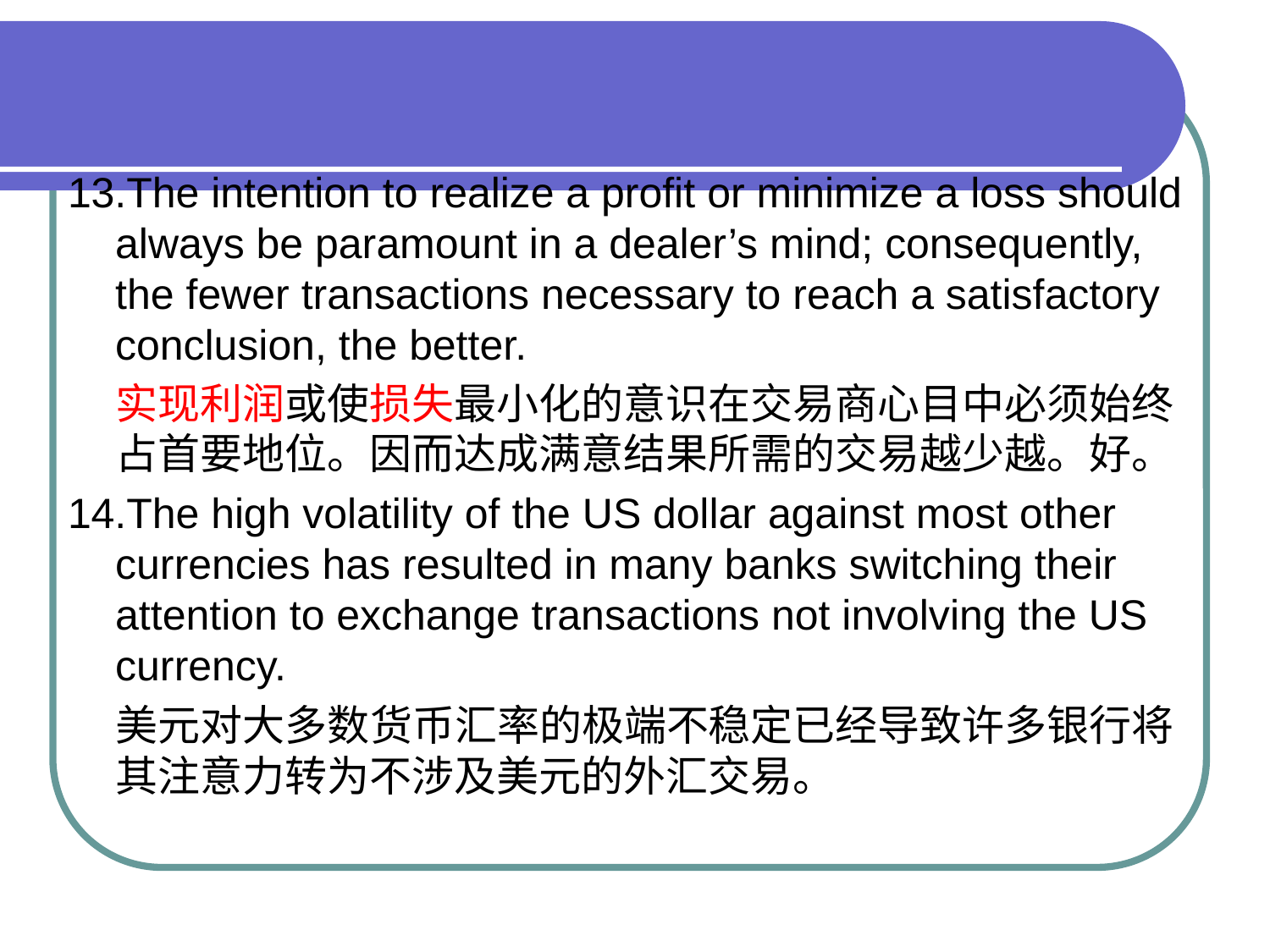

#
13.The intention to realize a profit or minimize a loss should always be paramount in a dealer’s mind; consequently, the fewer transactions necessary to reach a satisfactory conclusion, the better.
    实现利润或使损失最小化的意识在交易商心目中必须始终占首要地位。因而达成满意结果所需的交易越少越。好。
14.The high volatility of the US dollar against most other currencies has resulted in many banks switching their attention to exchange transactions not involving the US currency.
    美元对大多数货币汇率的极端不稳定已经导致许多银行将其注意力转为不涉及美元的外汇交易。